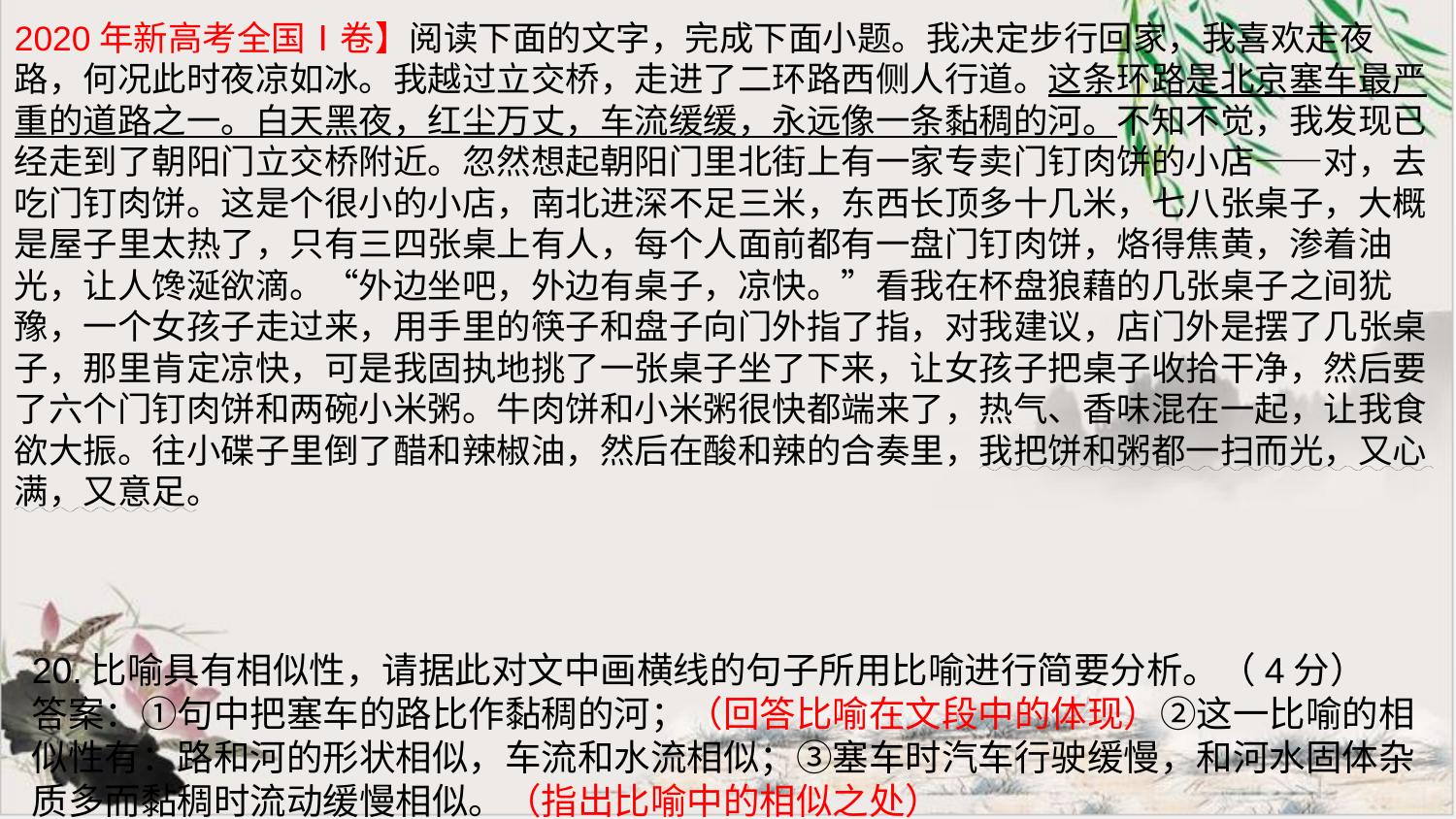

2020年新高考全国Ⅰ卷】阅读下面的文字，完成下面小题。我决定步行回家，我喜欢走夜路，何况此时夜凉如冰。我越过立交桥，走进了二环路西侧人行道。这条环路是北京塞车最严重的道路之一。白天黑夜，红尘万丈，车流缓缓，永远像一条黏稠的河。不知不觉，我发现已经走到了朝阳门立交桥附近。忽然想起朝阳门里北街上有一家专卖门钉肉饼的小店——对，去吃门钉肉饼。这是个很小的小店，南北进深不足三米，东西长顶多十几米，七八张桌子，大概是屋子里太热了，只有三四张桌上有人，每个人面前都有一盘门钉肉饼，烙得焦黄，渗着油光，让人馋涎欲滴。“外边坐吧，外边有桌子，凉快。”看我在杯盘狼藉的几张桌子之间犹豫，一个女孩子走过来，用手里的筷子和盘子向门外指了指，对我建议，店门外是摆了几张桌子，那里肯定凉快，可是我固执地挑了一张桌子坐了下来，让女孩子把桌子收拾干净，然后要了六个门钉肉饼和两碗小米粥。牛肉饼和小米粥很快都端来了，热气、香味混在一起，让我食欲大振。往小碟子里倒了醋和辣椒油，然后在酸和辣的合奏里，我把饼和粥都一扫而光，又心满，又意足。

20.比喻具有相似性，请据此对文中画横线的句子所用比喻进行简要分析。（4分）
答案：①句中把塞车的路比作黏稠的河；（回答比喻在文段中的体现）②这一比喻的相似性有：路和河的形状相似，车流和水流相似；③塞车时汽车行驶缓慢，和河水固体杂质多而黏稠时流动缓慢相似。（指出比喻中的相似之处）